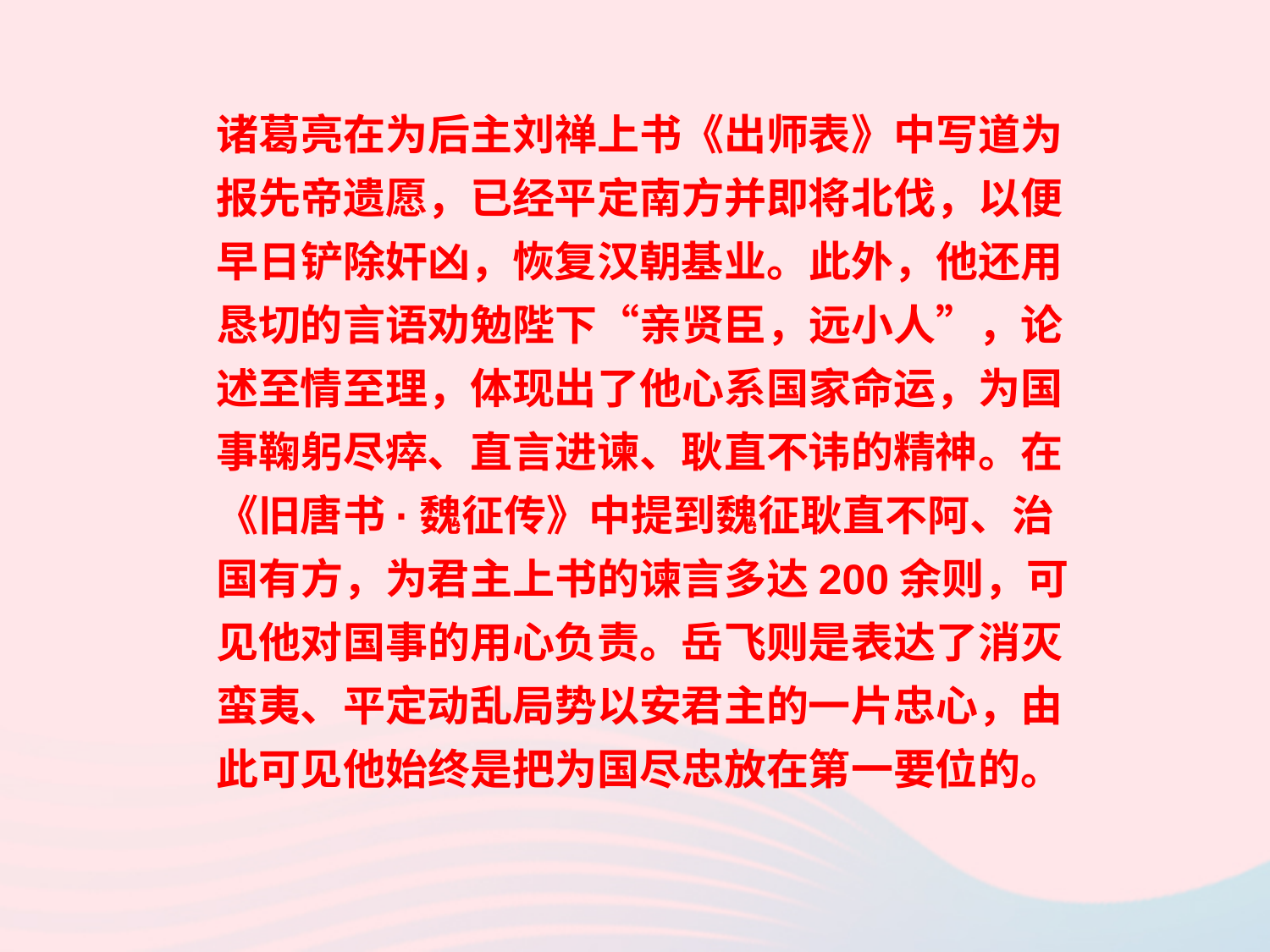

诸葛亮在为后主刘禅上书《出师表》中写道为报先帝遗愿，已经平定南方并即将北伐，以便早日铲除奸凶，恢复汉朝基业。此外，他还用恳切的言语劝勉陛下“亲贤臣，远小人”，论述至情至理，体现出了他心系国家命运，为国事鞠躬尽瘁、直言进谏、耿直不讳的精神。在《旧唐书·魏征传》中提到魏征耿直不阿、治国有方，为君主上书的谏言多达200余则，可见他对国事的用心负责。岳飞则是表达了消灭蛮夷、平定动乱局势以安君主的一片忠心，由此可见他始终是把为国尽忠放在第一要位的。